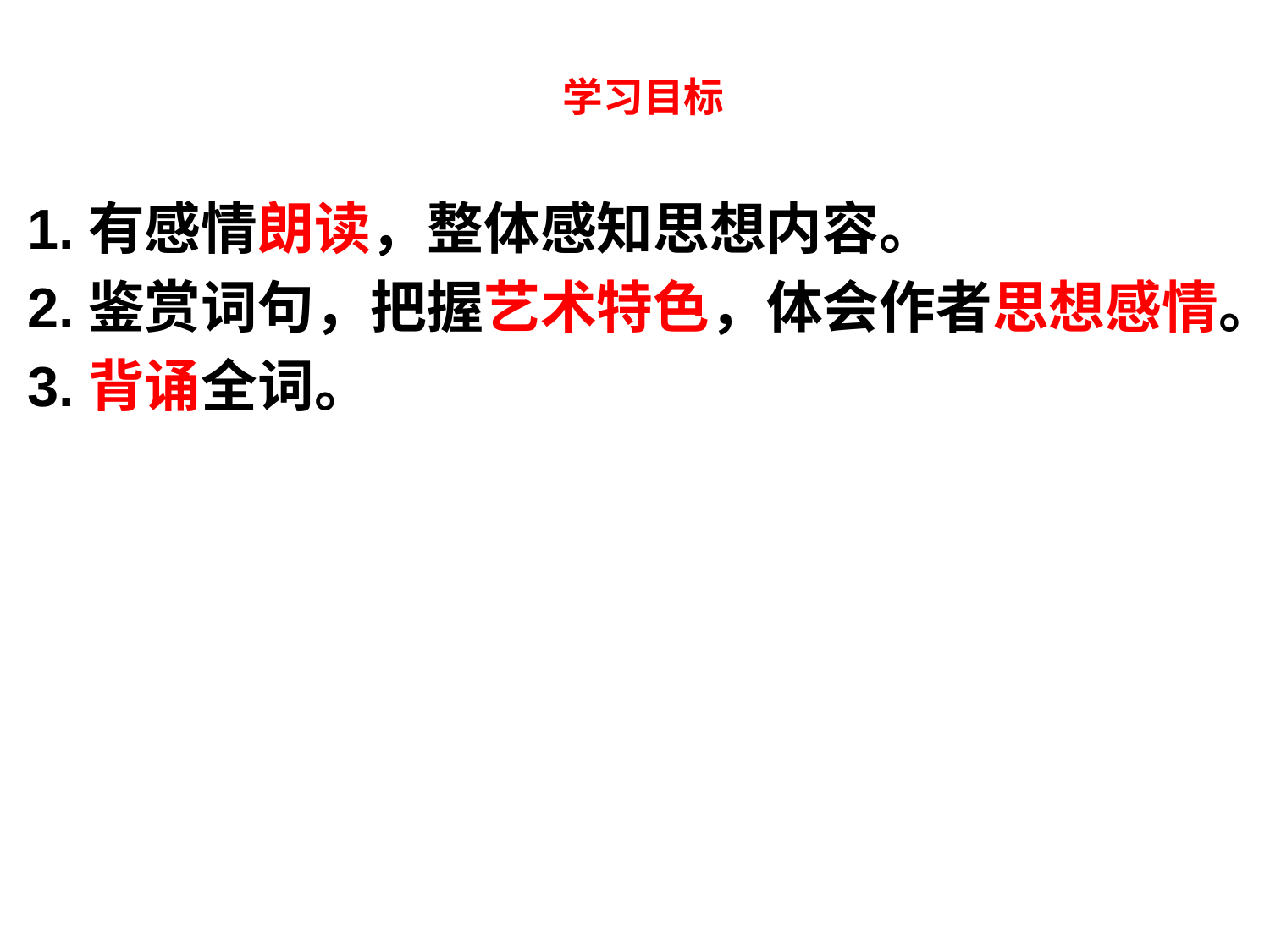

# 学习目标
1.有感情朗读，整体感知思想内容。
2.鉴赏词句，把握艺术特色，体会作者思想感情。
3.背诵全词。